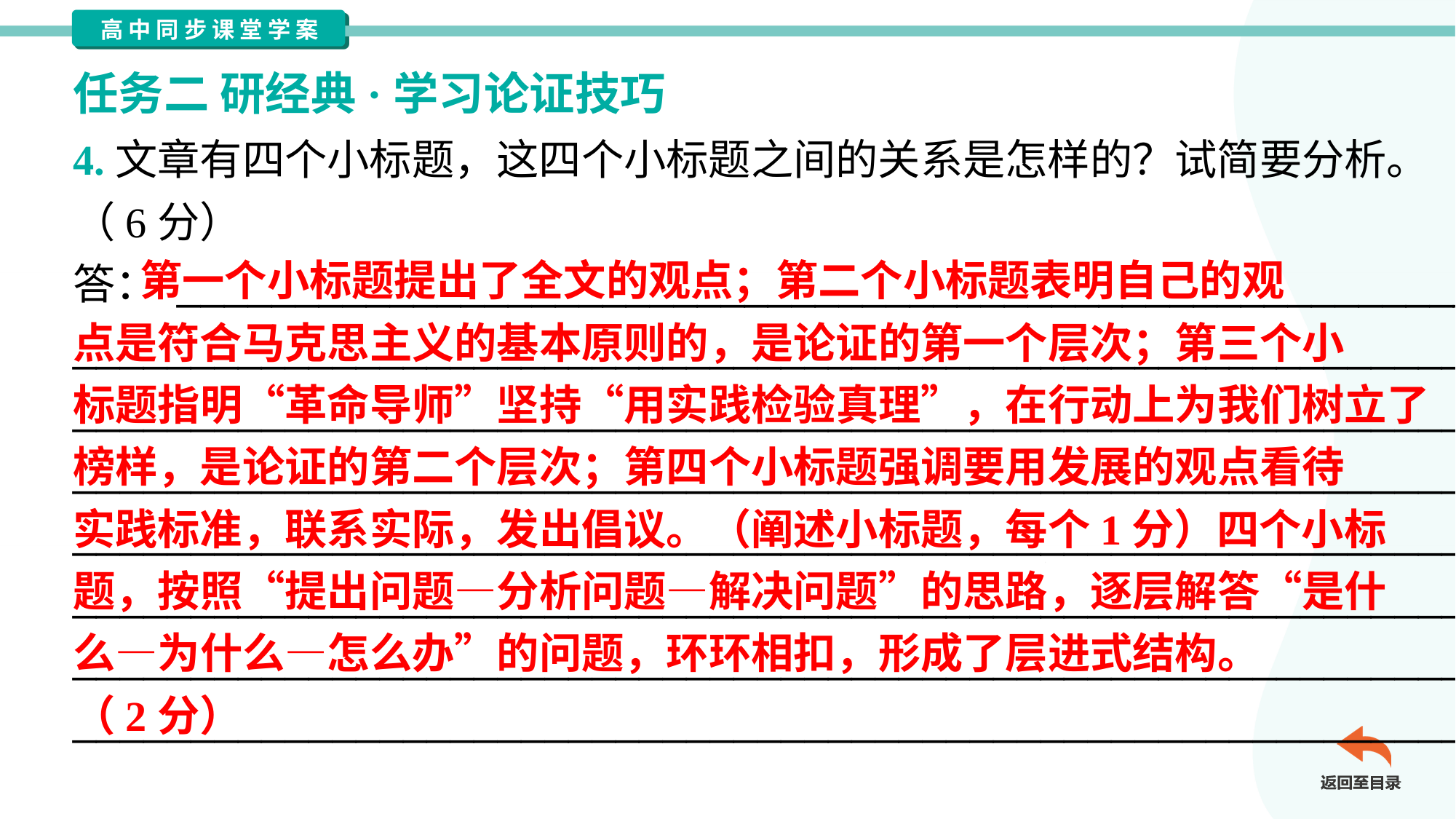

任务二 研经典·学习论证技巧
4.文章有四个小标题，这四个小标题之间的关系是怎样的？试简要分析。
（6分）
答： ________________________________________________________
_____________________________________________________________
_____________________________________________________________
_____________________________________________________________
_____________________________________________________________
_____________________________________________________________
_____________________________________________________________
_____________________________________________________________
      第一个小标题提出了全文的观点；第二个小标题表明自己的观
点是符合马克思主义的基本原则的，是论证的第一个层次；第三个小
标题指明“革命导师”坚持“用实践检验真理”，在行动上为我们树立了
榜样，是论证的第二个层次；第四个小标题强调要用发展的观点看待
实践标准，联系实际，发出倡议。（阐述小标题，每个1分）四个小标
题，按照“提出问题—分析问题—解决问题”的思路，逐层解答“是什
么—为什么—怎么办”的问题，环环相扣，形成了层进式结构。
（2分）